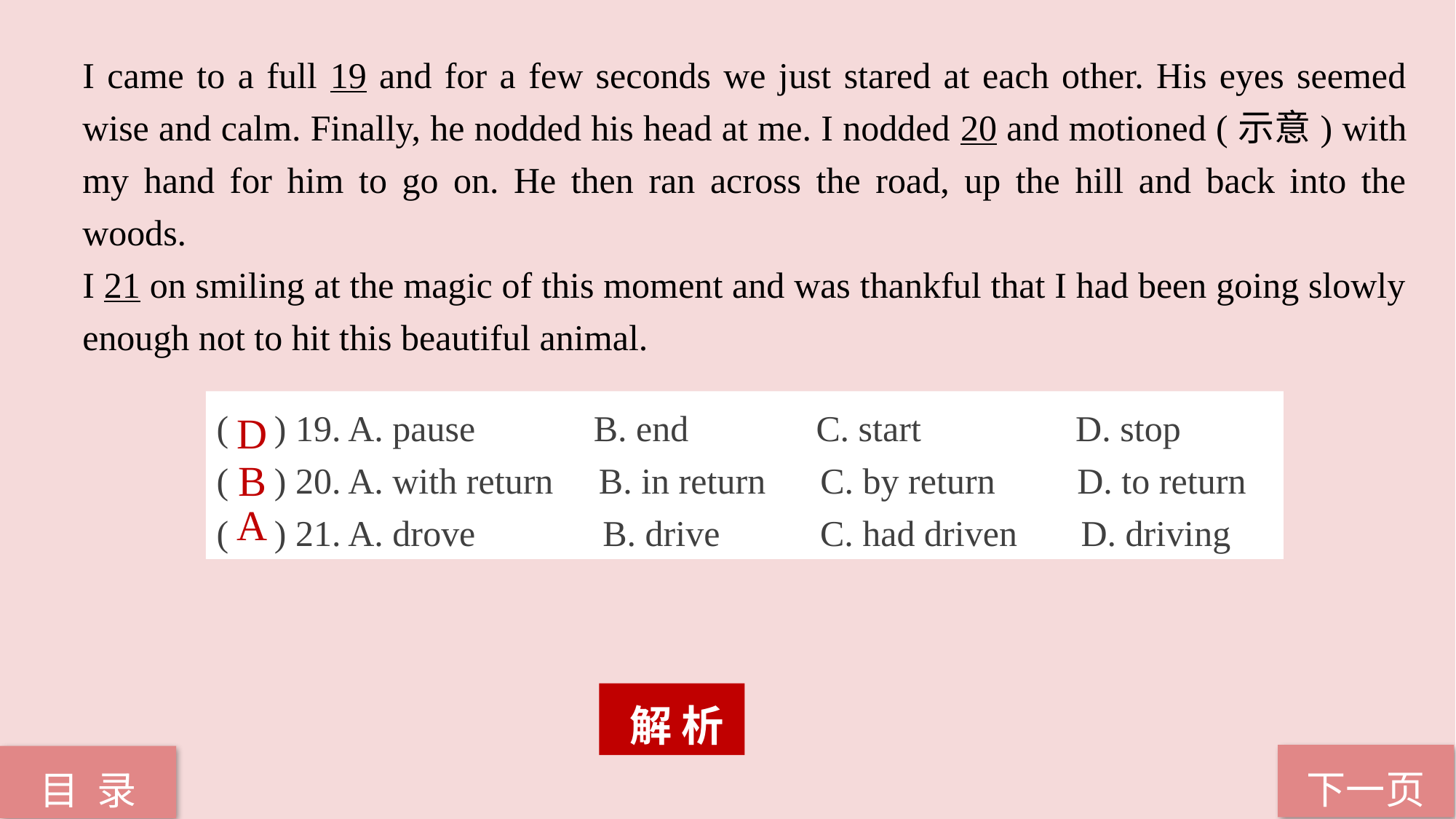

I came to a full 19 and for a few seconds we just stared at each other. His eyes seemed wise and calm. Finally, he nodded his head at me. I nodded 20 and motioned (示意) with my hand for him to go on. He then ran across the road, up the hill and back into the woods.
I 21 on smiling at the magic of this moment and was thankful that I had been going slowly
enough not to hit this beautiful animal.
(     ) 19. A. pause             B. end              C. start                 D. stop
(     ) 20. A. with return     B. in return      C. by return         D. to return
(     ) 21. A. drove              B. drive           C. had driven       D. driving
D
B
A
 解 析